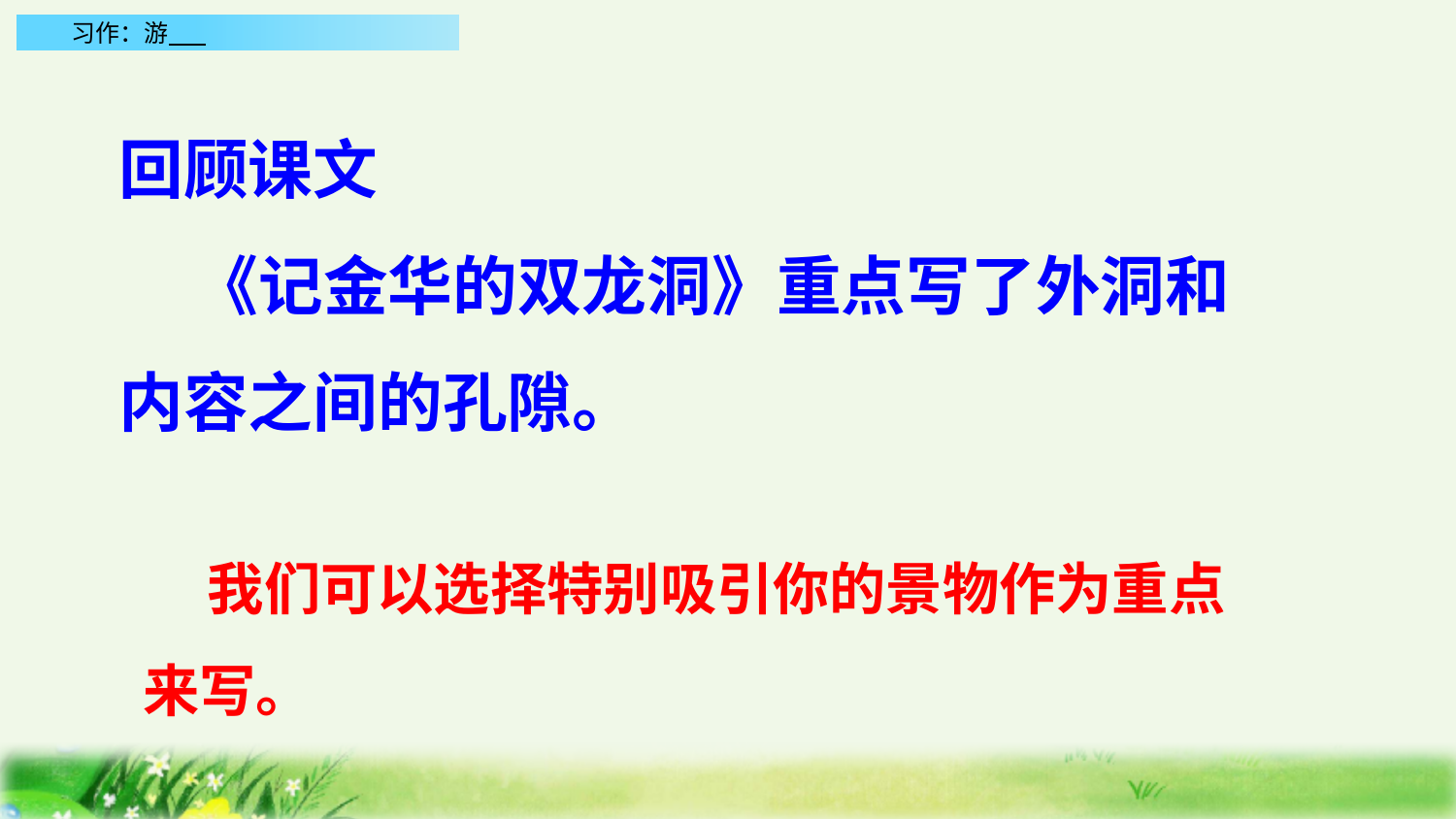

回顾课文
    《记金华的双龙洞》重点写了外洞和内容之间的孔隙。

    我们可以选择特别吸引你的景物作为重点来写。